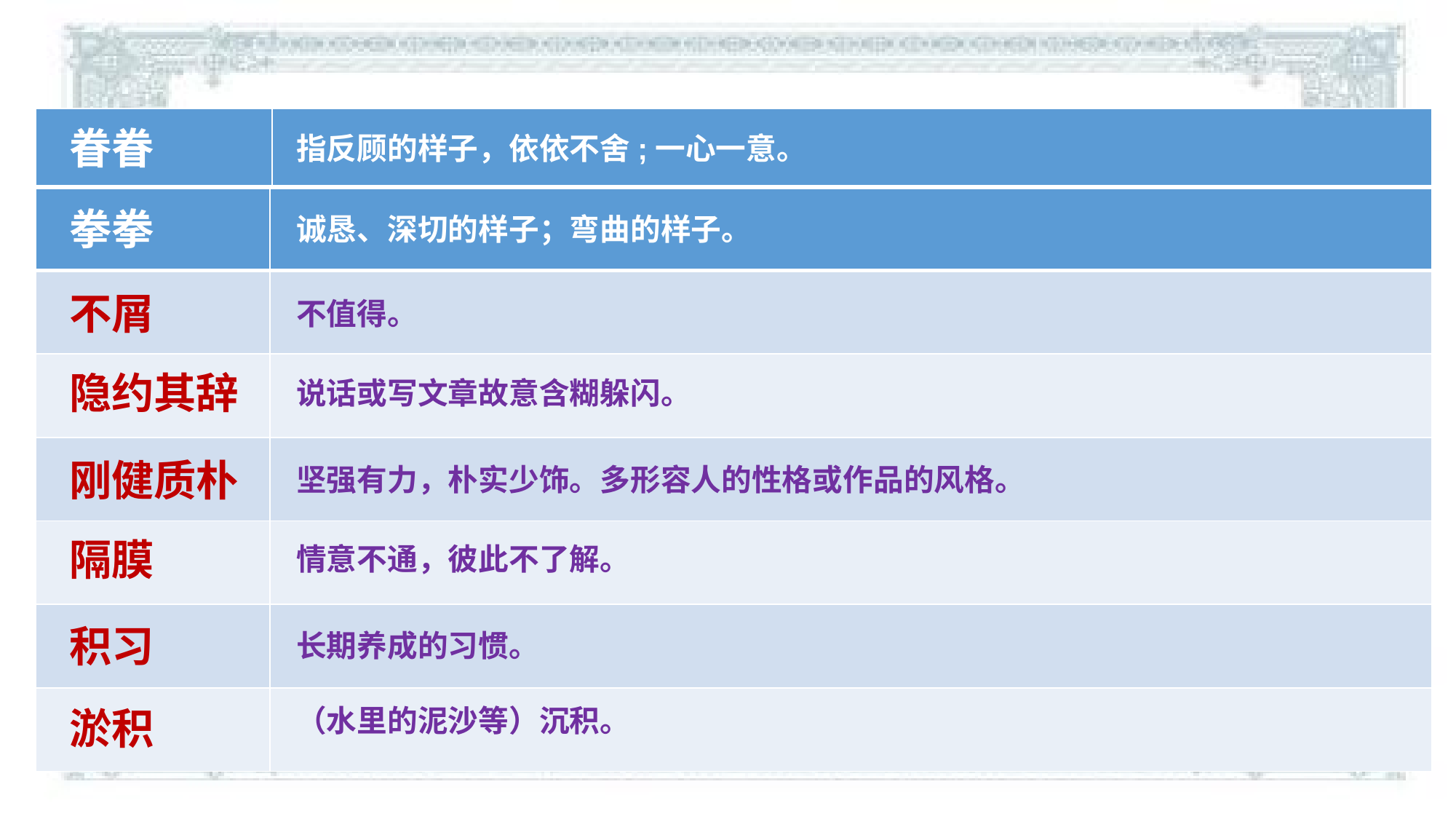

|  |  |
| --- | --- |
眷眷
指反顾的样子，依依不舍;一心一意。
|  |  |
| --- | --- |
|  |  |
|  |  |
|  |  |
|  |  |
|  |  |
|  |  |
拳拳
诚恳、深切的样子；弯曲的样子。
不屑
不值得。
隐约其辞
说话或写文章故意含糊躲闪。
刚健质朴
坚强有力，朴实少饰。多形容人的性格或作品的风格。
隔膜
情意不通，彼此不了解。
积习
长期养成的习惯。
淤积
（水里的泥沙等）沉积。